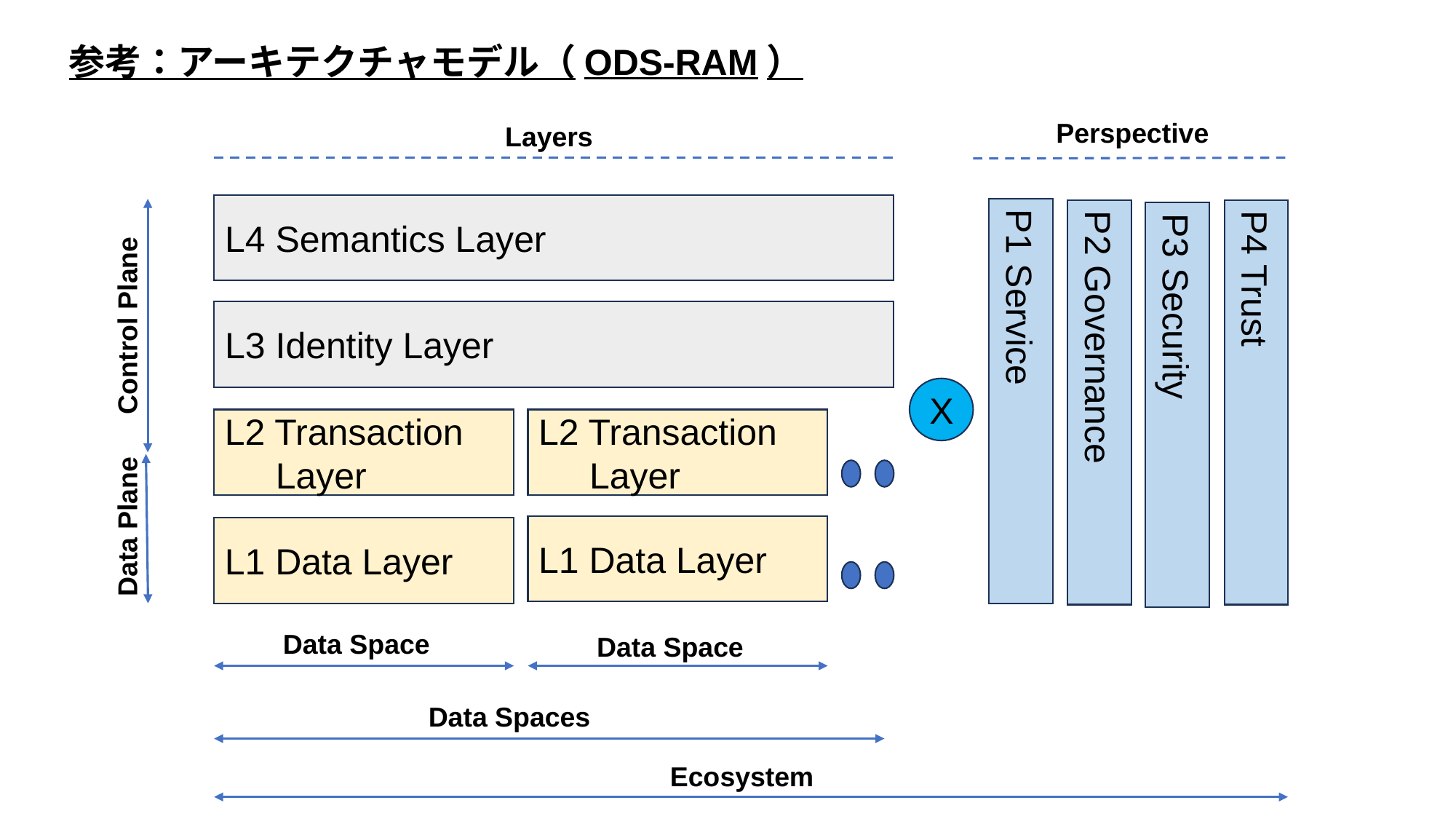

参考：アーキテクチャモデル（ODS-RAM）
Perspective
Layers
L4 Semantics Layer
Control Plane
L3 Identity Layer
P1 Service
P2 Governance
P4 Trust
P3 Security
X
L2 Transaction
     Layer
L2 Transaction
     Layer

Data Plane
L1 Data Layer
L1 Data Layer

Data Space
Data Space
Data Spaces
Ecosystem